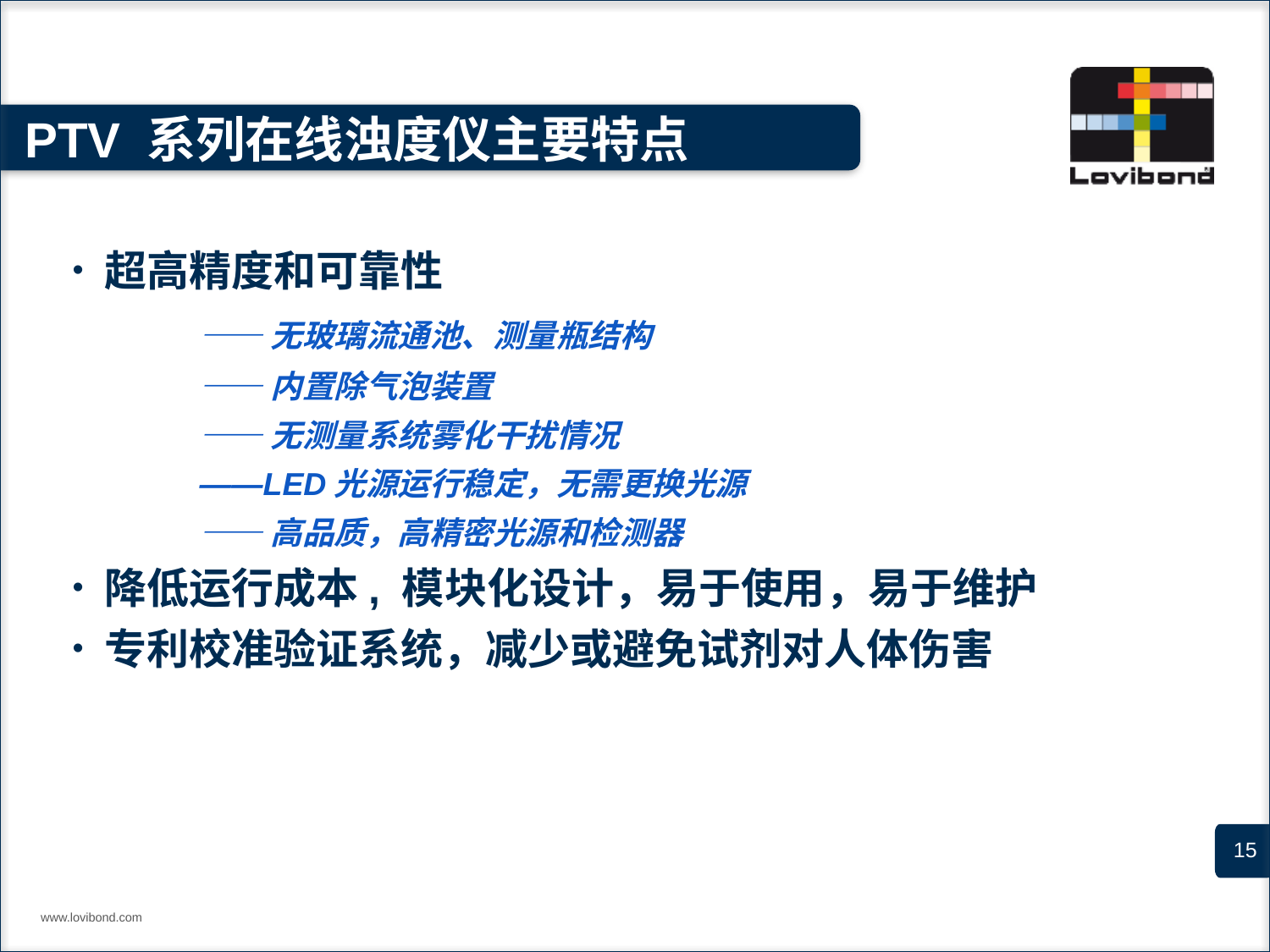

# PTV 系列在线浊度仪主要特点
超高精度和可靠性
	——无玻璃流通池、测量瓶结构
	——内置除气泡装置
	——无测量系统雾化干扰情况
	——LED光源运行稳定，无需更换光源
	——高品质，高精密光源和检测器
降低运行成本, 模块化设计，易于使用，易于维护
专利校准验证系统，减少或避免试剂对人体伤害

www.lovibond.com